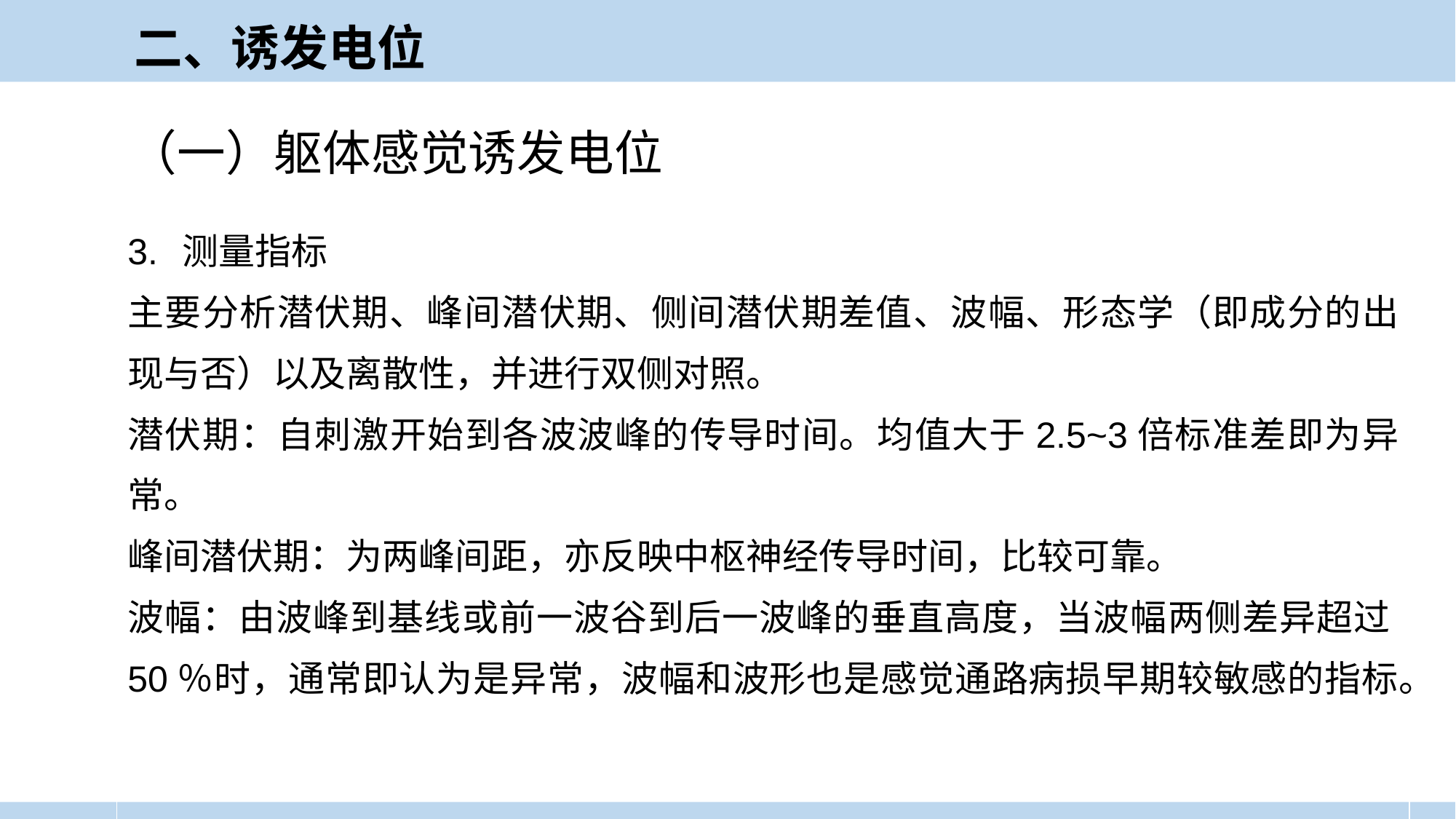

二、诱发电位
（一）躯体感觉诱发电位
测量指标
主要分析潜伏期、峰间潜伏期、侧间潜伏期差值、波幅、形态学（即成分的出现与否）以及离散性，并进行双侧对照。
潜伏期：自刺激开始到各波波峰的传导时间。均值大于2.5~3倍标准差即为异常。
峰间潜伏期：为两峰间距，亦反映中枢神经传导时间，比较可靠。
波幅：由波峰到基线或前一波谷到后一波峰的垂直高度，当波幅两侧差异超过50％时，通常即认为是异常，波幅和波形也是感觉通路病损早期较敏感的指标。